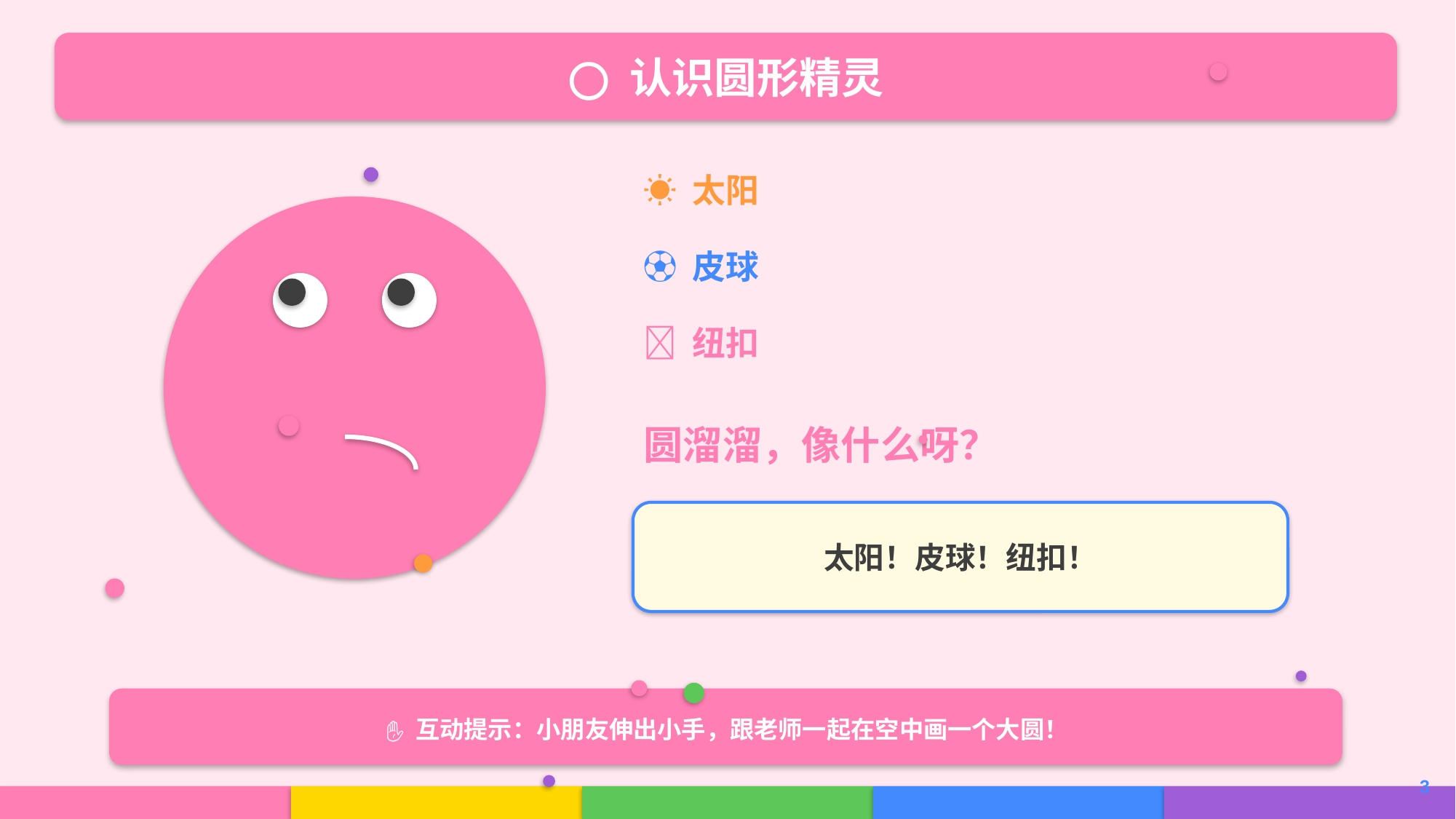

⭕ 认识圆形精灵

☀️ 太阳

⚽ 皮球

🧷 纽扣
圆溜溜，像什么呀？

太阳！皮球！纽扣！

✋ 互动提示：小朋友伸出小手，跟老师一起在空中画一个大圆！
3